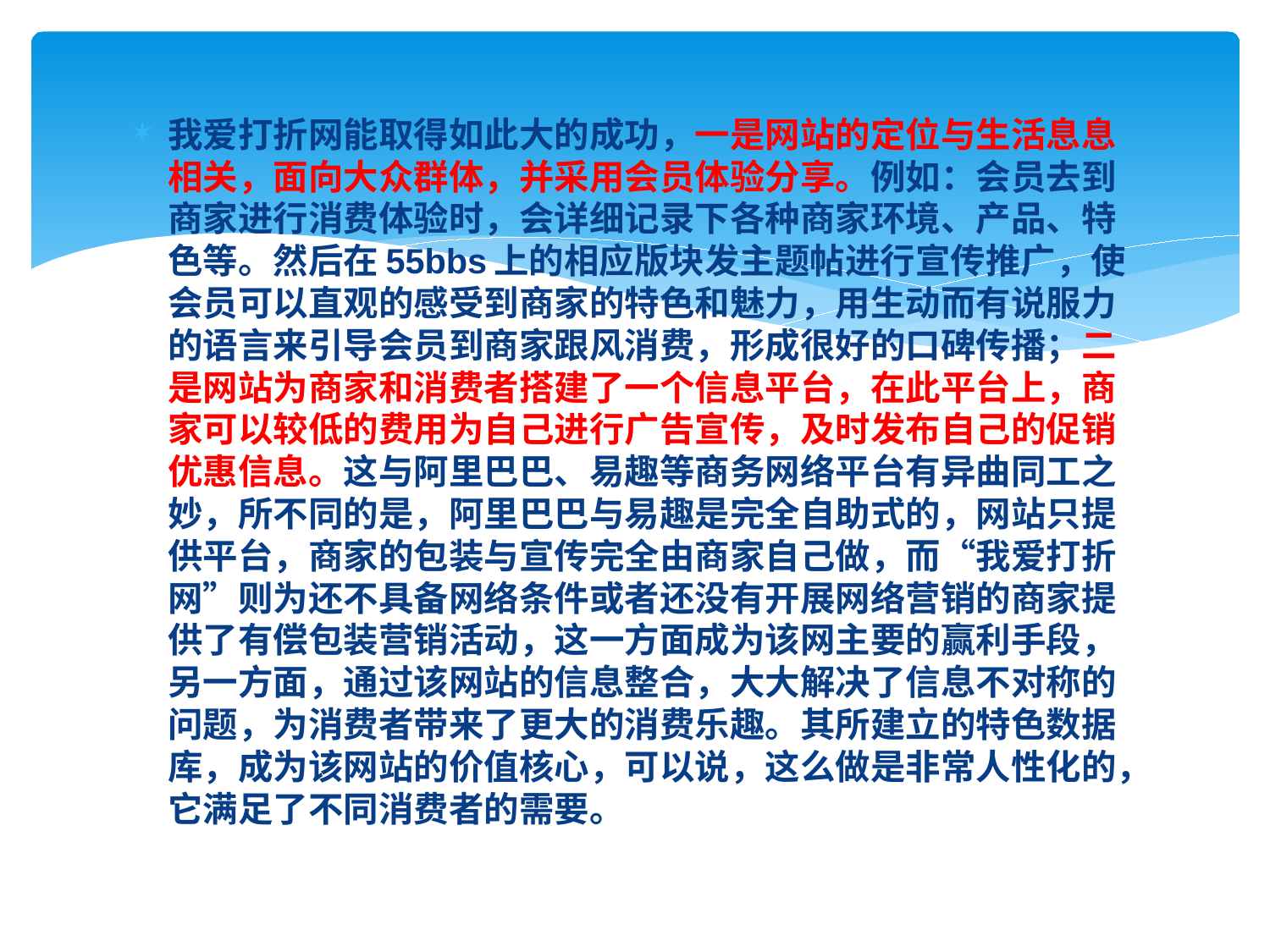

我爱打折网能取得如此大的成功，一是网站的定位与生活息息相关，面向大众群体，并采用会员体验分享。例如：会员去到商家进行消费体验时，会详细记录下各种商家环境、产品、特色等。然后在55bbs上的相应版块发主题帖进行宣传推广，使会员可以直观的感受到商家的特色和魅力，用生动而有说服力的语言来引导会员到商家跟风消费，形成很好的口碑传播；二是网站为商家和消费者搭建了一个信息平台，在此平台上，商家可以较低的费用为自己进行广告宣传，及时发布自己的促销优惠信息。这与阿里巴巴、易趣等商务网络平台有异曲同工之妙，所不同的是，阿里巴巴与易趣是完全自助式的，网站只提供平台，商家的包装与宣传完全由商家自己做，而“我爱打折网”则为还不具备网络条件或者还没有开展网络营销的商家提供了有偿包装营销活动，这一方面成为该网主要的赢利手段，另一方面，通过该网站的信息整合，大大解决了信息不对称的问题，为消费者带来了更大的消费乐趣。其所建立的特色数据库，成为该网站的价值核心，可以说，这么做是非常人性化的，它满足了不同消费者的需要。